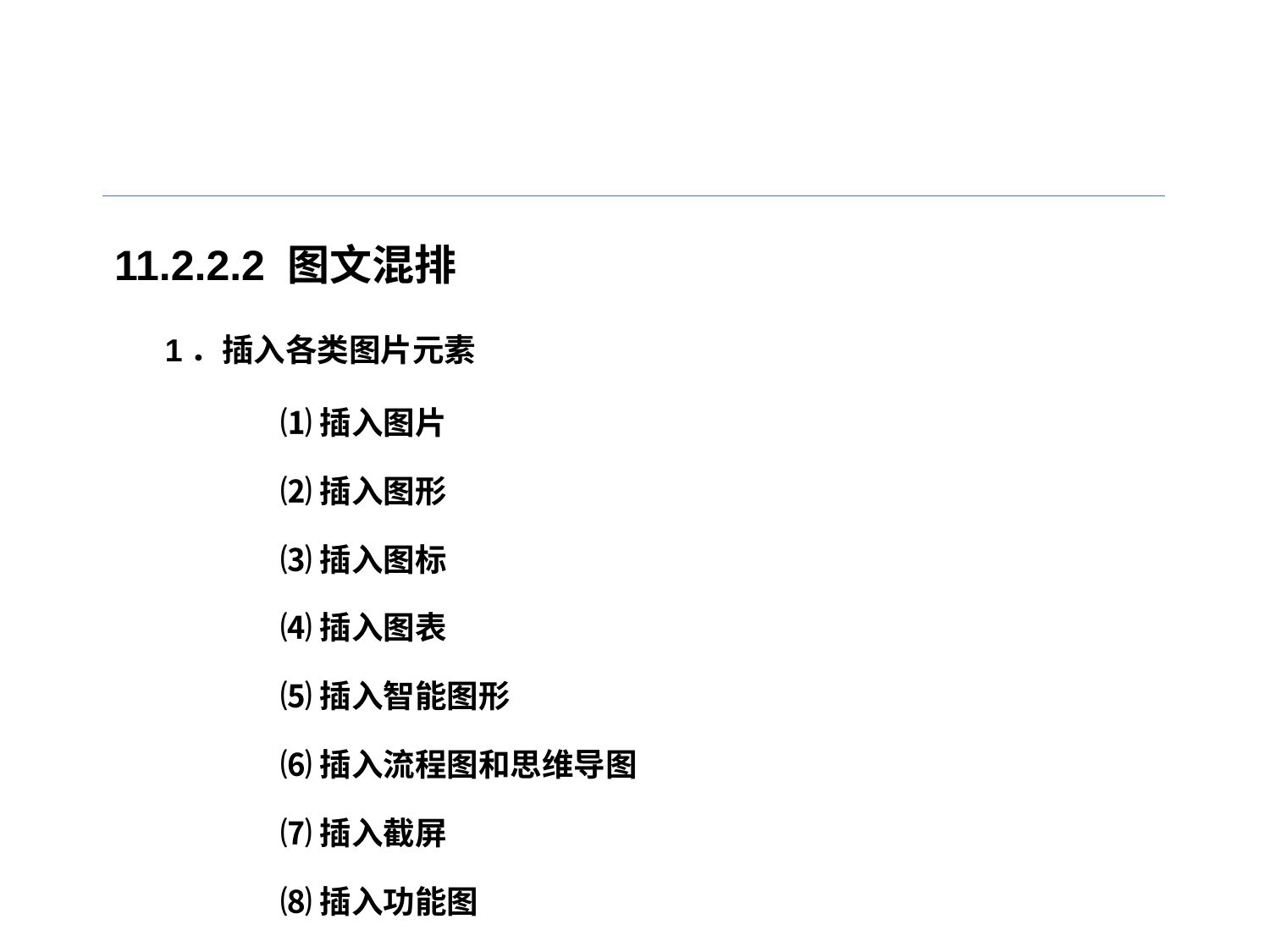

11.2.2.2 图文混排
1．插入各类图片元素
⑴插入图片
⑵插入图形
⑶插入图标
⑷插入图表
⑸插入智能图形
⑹插入流程图和思维导图
⑺插入截屏
⑻插入功能图